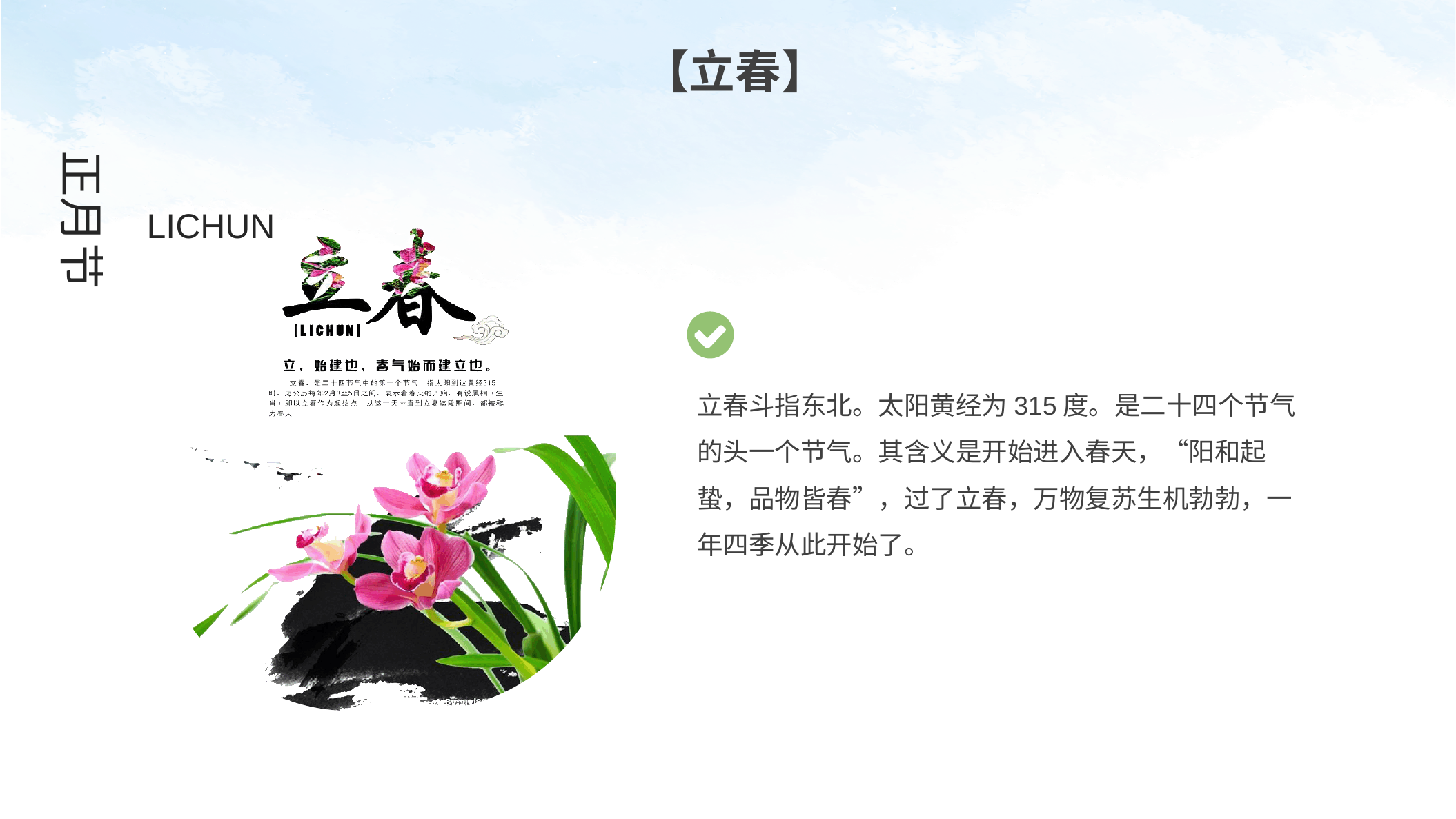

【立春】

正月节
LICHUN

立春斗指东北。太阳黄经为315度。是二十四个节气的头一个节气。其含义是开始进入春天，“阳和起蛰，品物皆春”，过了立春，万物复苏生机勃勃，一年四季从此开始了。